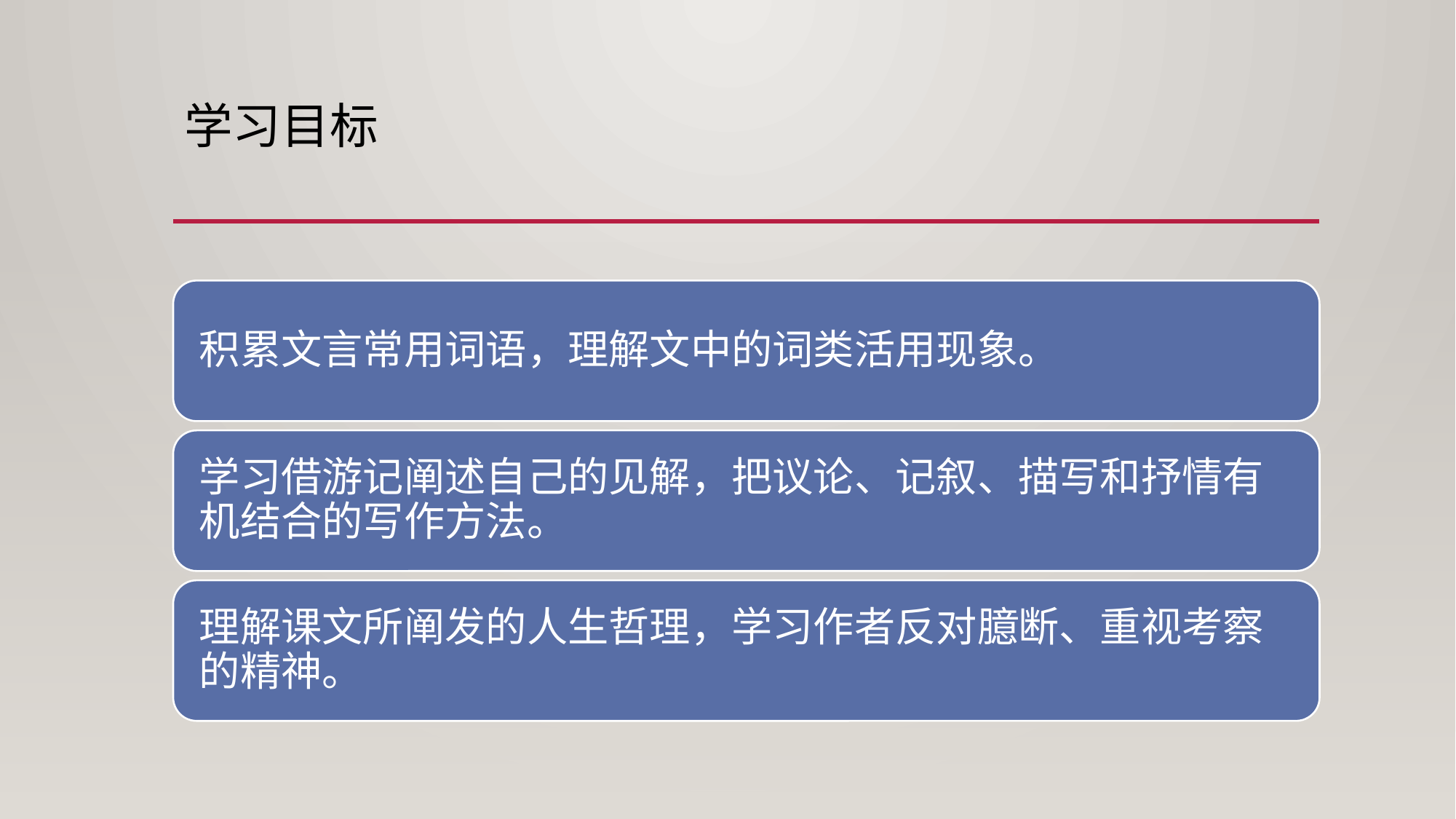

# 学习目标

积累文言常用词语，理解文中的词类活用现象。
学习借游记阐述自己的见解，把议论、记叙、描写和抒情有机结合的写作方法。
理解课文所阐发的人生哲理，学习作者反对臆断、重视考察的精神。